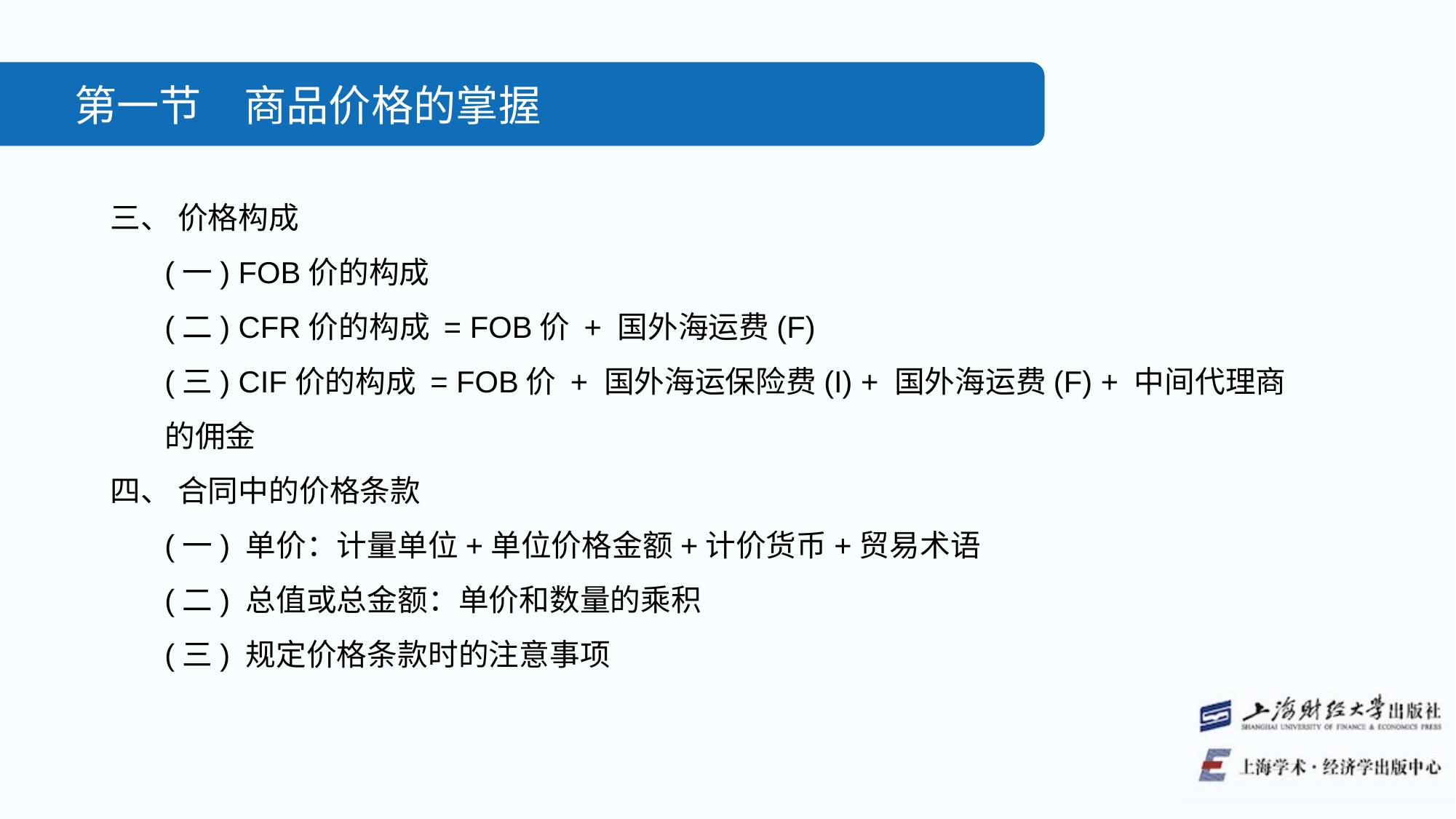

第一节　商品价格的掌握
三、 价格构成
(一) FOB价的构成
(二) CFR价的构成 = FOB价 + 国外海运费(F)
(三) CIF价的构成 = FOB价 + 国外海运保险费(I) + 国外海运费(F) + 中间代理商的佣金
四、 合同中的价格条款
(一) 单价：计量单位+单位价格金额+计价货币+贸易术语
(二) 总值或总金额：单价和数量的乘积
(三) 规定价格条款时的注意事项